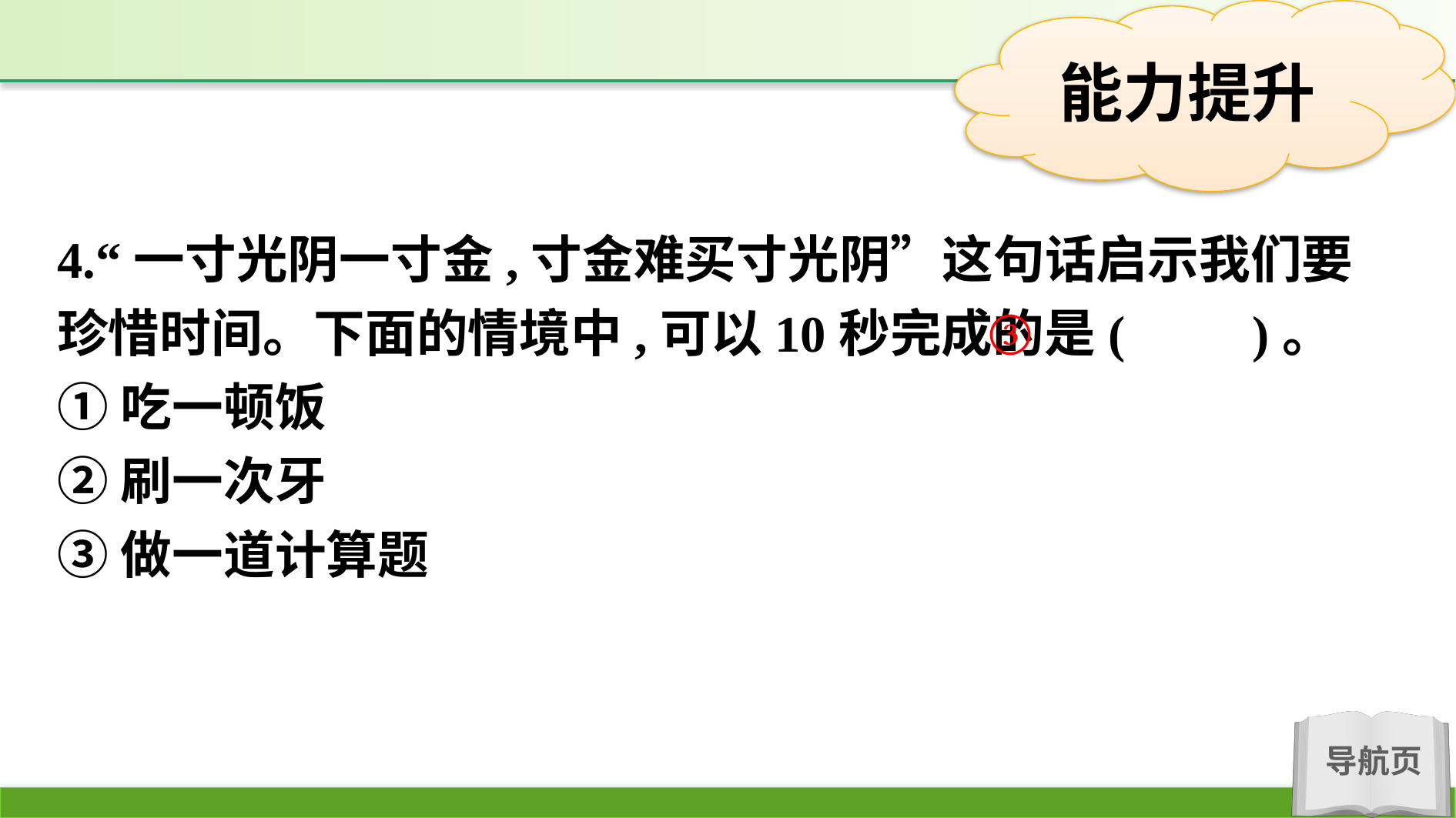

4.“一寸光阴一寸金,寸金难买寸光阴”这句话启示我们要珍惜时间。下面的情境中,可以10秒完成的是(　　)。
①吃一顿饭
②刷一次牙
③做一道计算题
③